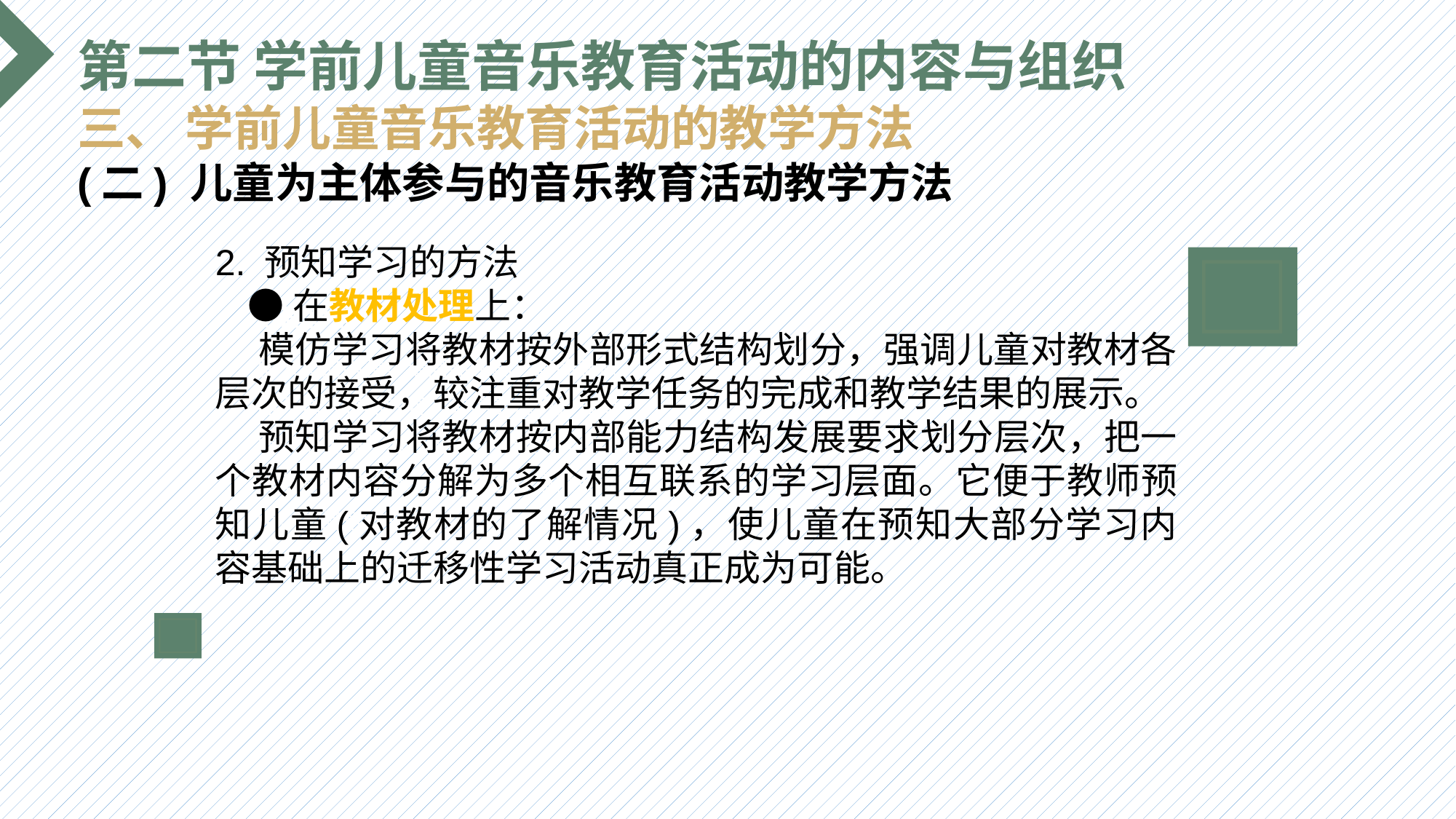

第二节 学前儿童音乐教育活动的内容与组织
三、 学前儿童音乐教育活动的教学方法
(二) 儿童为主体参与的音乐教育活动教学方法

2. 预知学习的方法
    ●在教材处理上：
    模仿学习将教材按外部形式结构划分，强调儿童对教材各层次的接受，较注重对教学任务的完成和教学结果的展示。
    预知学习将教材按内部能力结构发展要求划分层次，把一个教材内容分解为多个相互联系的学习层面。它便于教师预知儿童(对教材的了解情况)，使儿童在预知大部分学习内容基础上的迁移性学习活动真正成为可能。

选题背景
输入您的内容，请简要说明，言简意赅即可输入您的内容，请简要说明，言简意赅即可输入您的内容，请简要说明，言简意赅即可输入您的内容，请简要说明，言简意赅即可